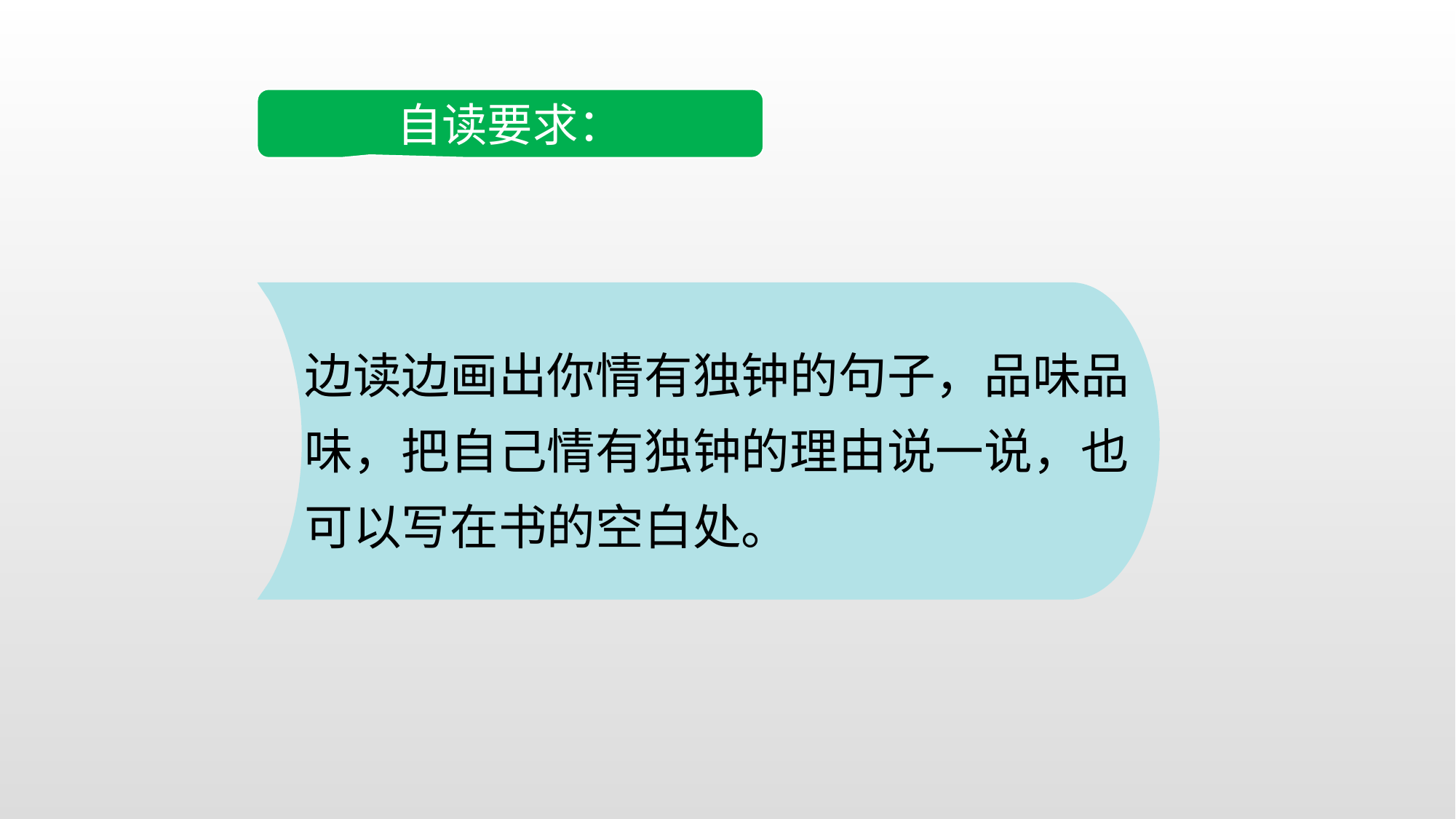

自读要求：
边读边画出你情有独钟的句子，品味品味，把自己情有独钟的理由说一说，也可以写在书的空白处。